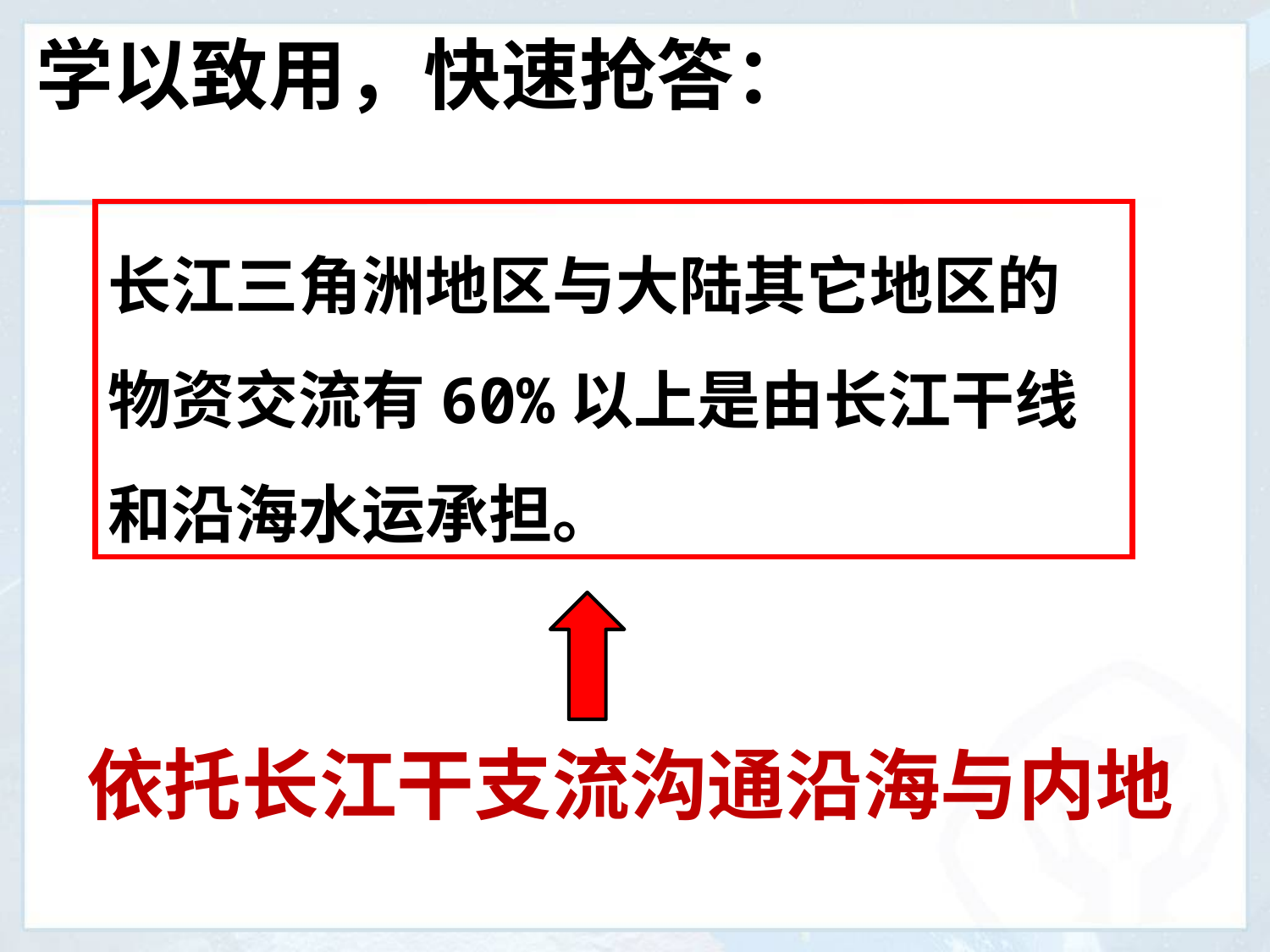

学以致用，快速抢答：
长江三角洲地区与大陆其它地区的物资交流有60%以上是由长江干线和沿海水运承担。

依托长江干支流沟通沿海与内地